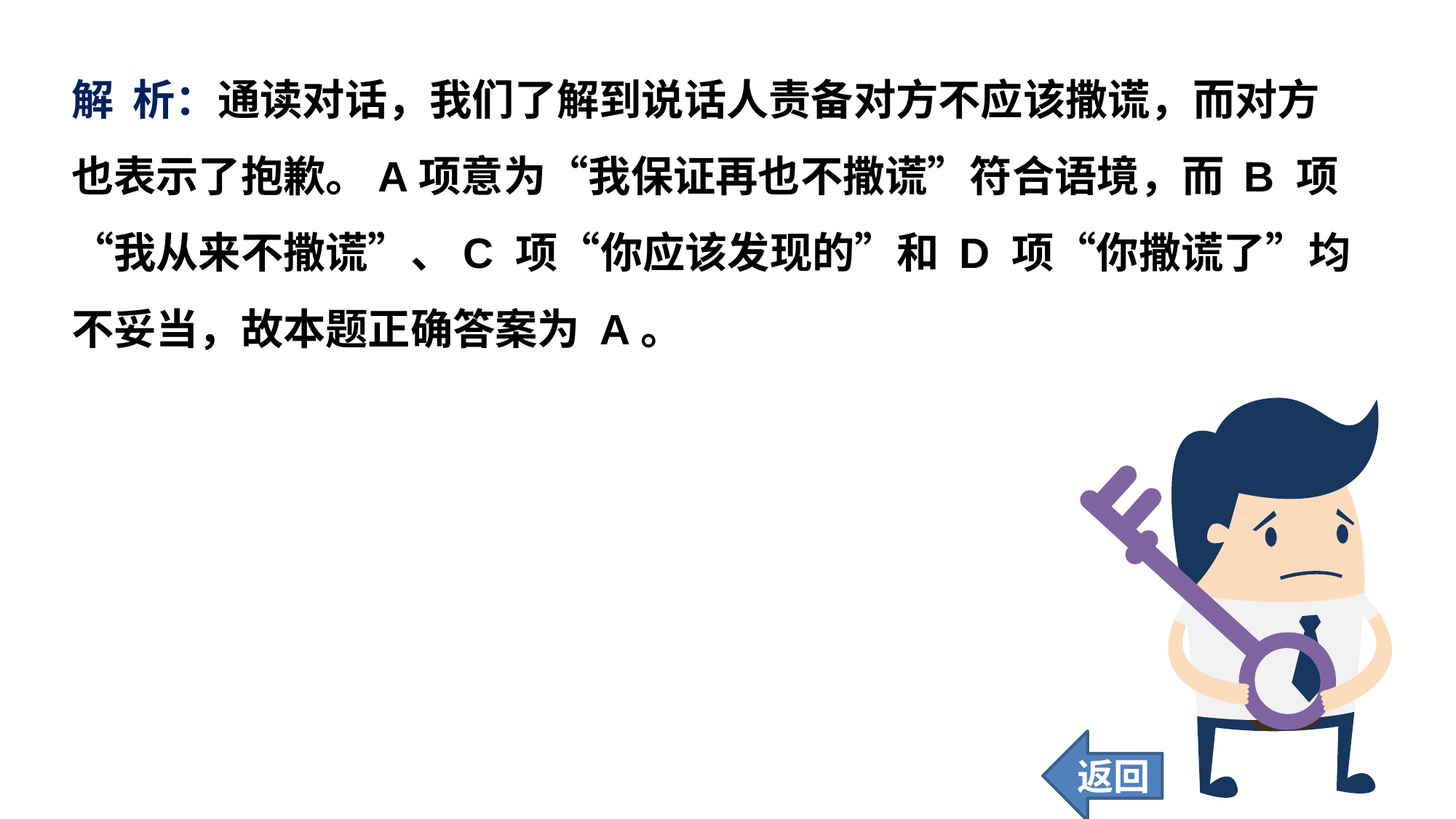

解  析：通读对话，我们了解到说话人责备对方不应该撒谎，而对方也表示了抱歉。A项意为“我保证再也不撒谎”符合语境，而 B 项“我从来不撒谎”、C 项“你应该发现的”和 D 项“你撒谎了”均不妥当，故本题正确答案为 A。

返回
92